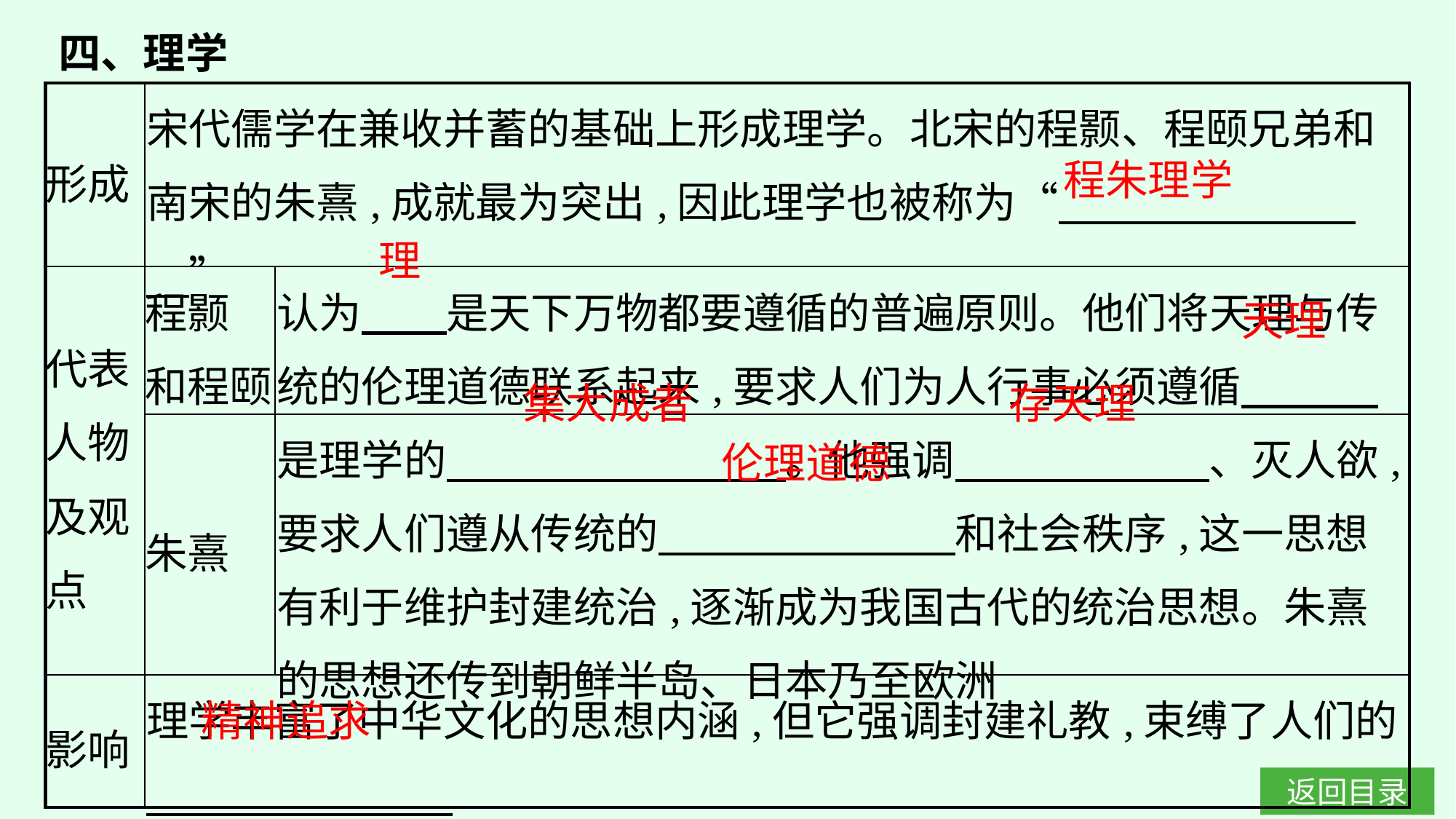

四、理学
| 形成 | 宋代儒学在兼收并蓄的基础上形成理学。北宋的程颢、程颐兄弟和南宋的朱熹,成就最为突出,因此理学也被称为“　　　　　　　　” |  |
| --- | --- | --- |
| 代表 人物 及观点 | 程颢 和程颐 | 认为　　是天下万物都要遵循的普遍原则。他们将天理与传统的伦理道德联系起来,要求人们为人行事必须遵循 |
|  | 朱熹 | 是理学的　　　　　　　　。他强调　　　　　　、灭人欲,要求人们遵从传统的　　　　　　　和社会秩序,这一思想有利于维护封建统治,逐渐成为我国古代的统治思想。朱熹的思想还传到朝鲜半岛、日本乃至欧洲 |
| 影响 | 理学丰富了中华文化的思想内涵,但它强调封建礼教,束缚了人们的 |  |
程朱理学
理
天理
集大成者
存天理
伦理道德
精神追求